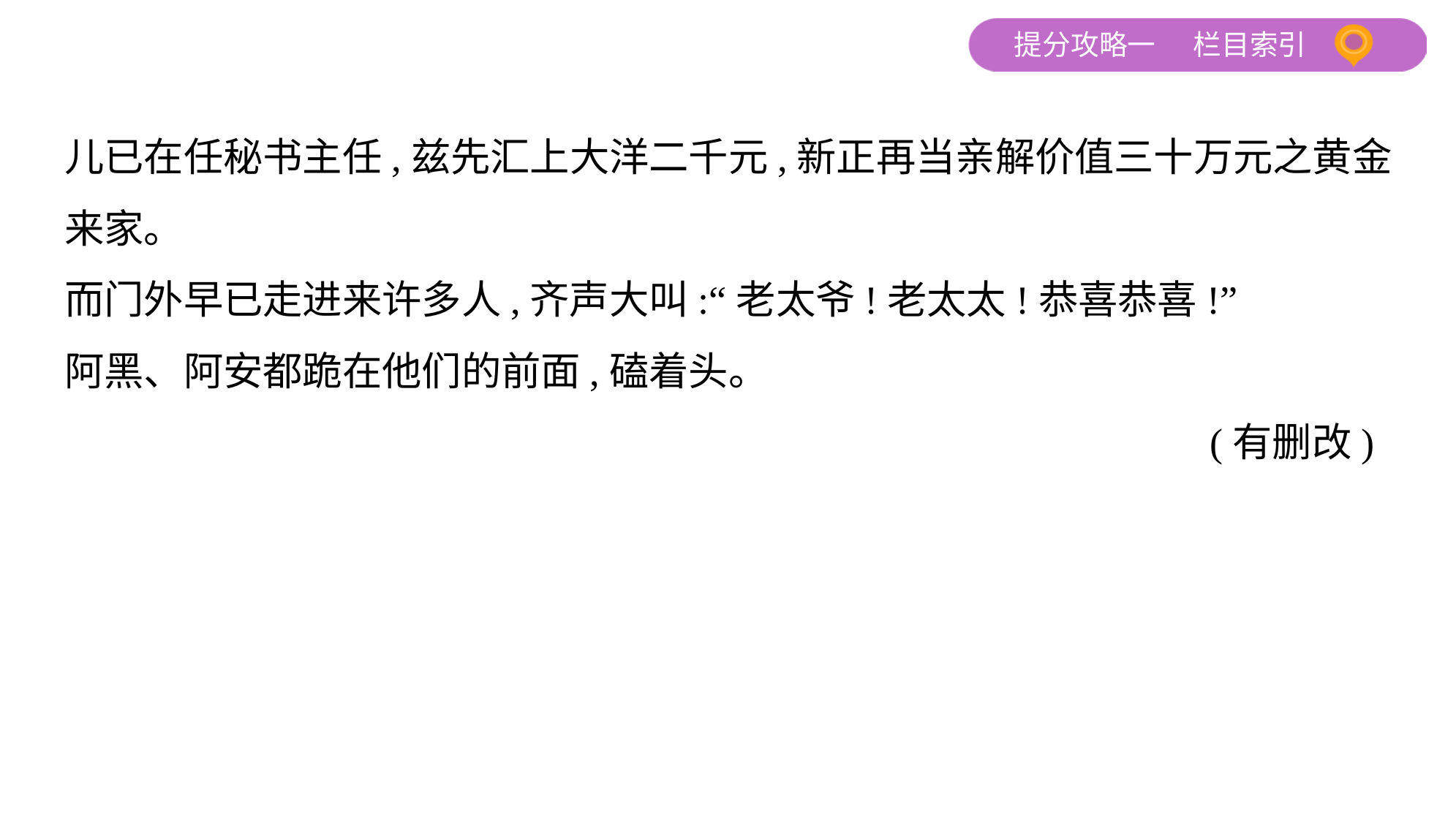

儿已在任秘书主任,兹先汇上大洋二千元,新正再当亲解价值三十万元之黄金
来家。
而门外早已走进来许多人,齐声大叫:“老太爷!老太太!恭喜恭喜!”
阿黑、阿安都跪在他们的前面,磕着头。
                                                                                                                    (有删改)